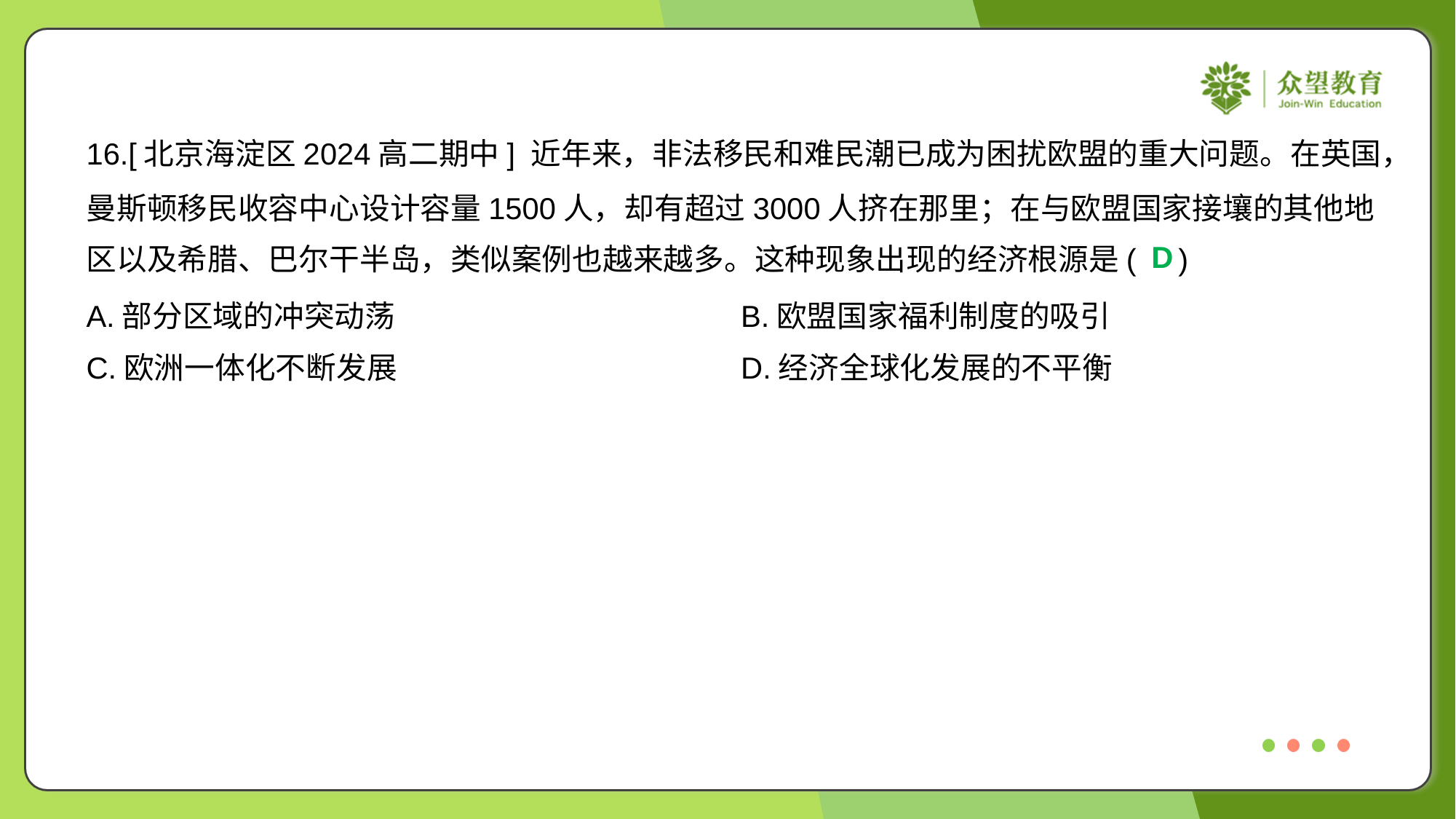

16.[北京海淀区2024高二期中] 近年来，非法移民和难民潮已成为困扰欧盟的重大问题。在英国，
曼斯顿移民收容中心设计容量1500人，却有超过3000人挤在那里；在与欧盟国家接壤的其他地
区以及希腊、巴尔干半岛，类似案例也越来越多。这种现象出现的经济根源是(     )
D
A.部分区域的冲突动荡	B.欧盟国家福利制度的吸引
C.欧洲一体化不断发展	D.经济全球化发展的不平衡